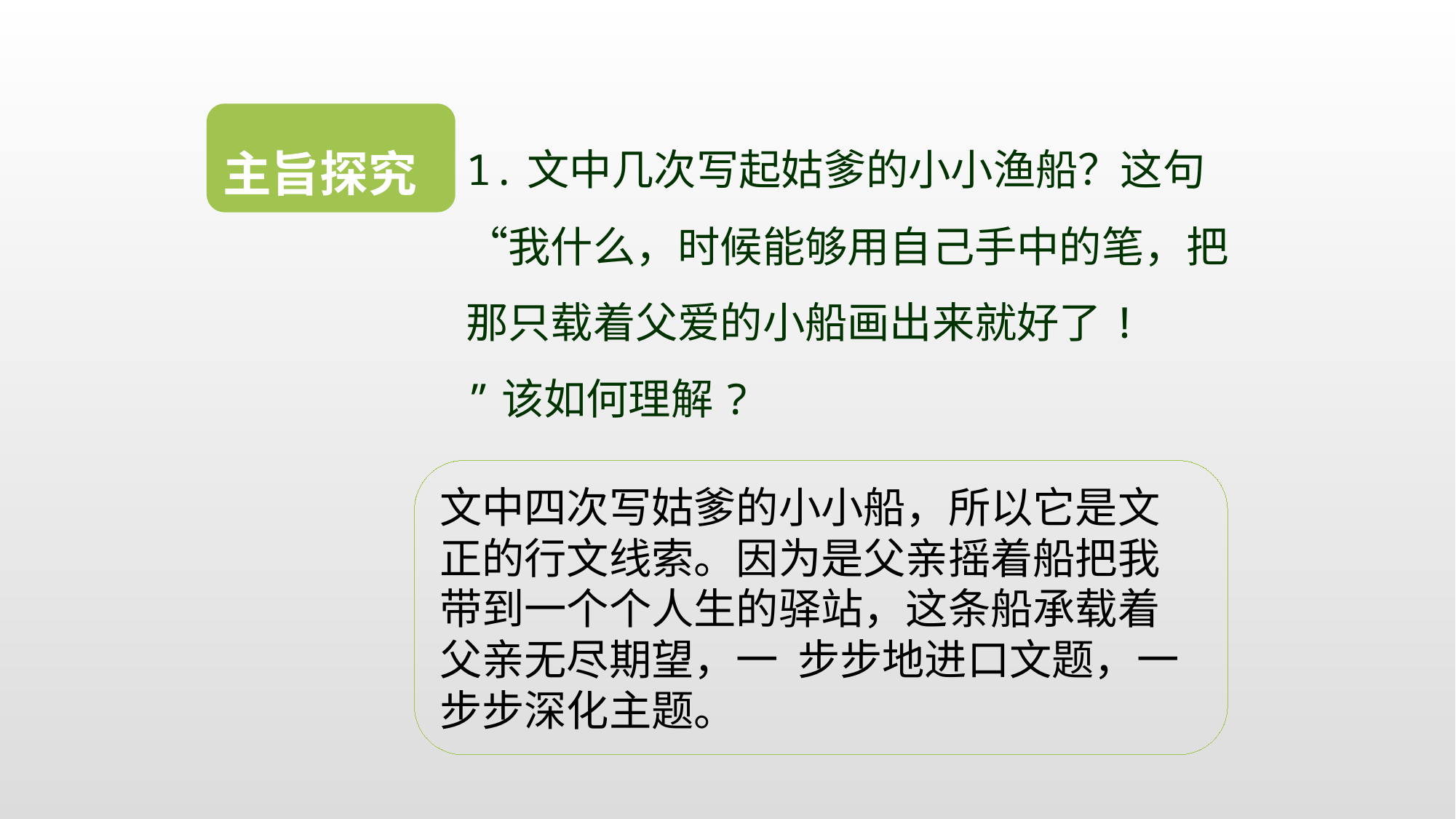

主旨探究
1.文中几次写起姑爹的小小渔船？这句“我什么，时候能够用自己手中的笔，把那只载着父爱的小船画出来就好了! ”该如何理解?
文中四次写姑爹的小小船，所以它是文正的行文线索。因为是父亲摇着船把我带到一个个人生的驿站，这条船承载着父亲无尽期望，一  步步地进口文题，一步步深化主题。